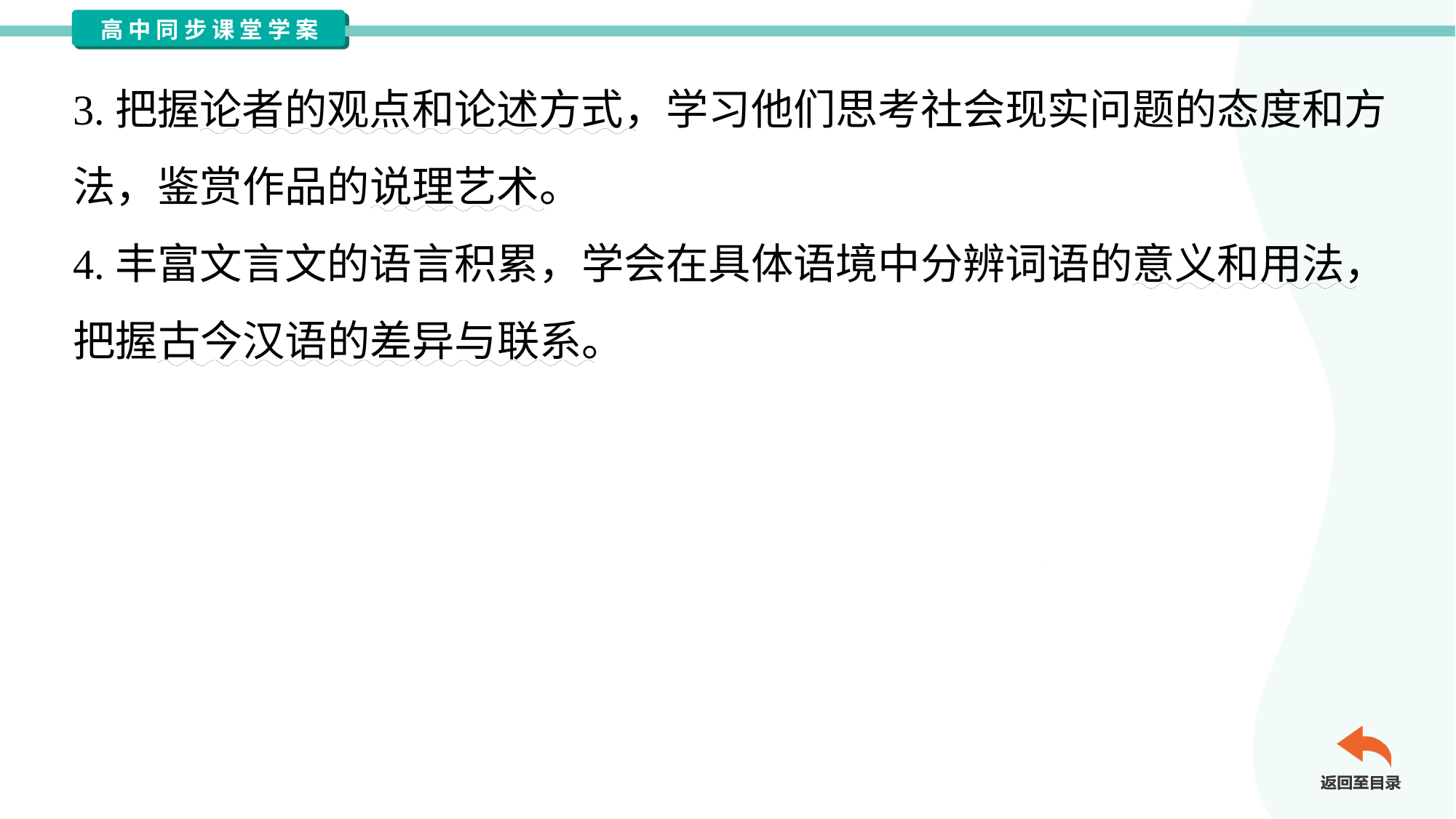

3.把握论者的观点和论述方式，学习他们思考社会现实问题的态度和方
法，鉴赏作品的说理艺术。
4.丰富文言文的语言积累，学会在具体语境中分辨词语的意义和用法，
把握古今汉语的差异与联系。